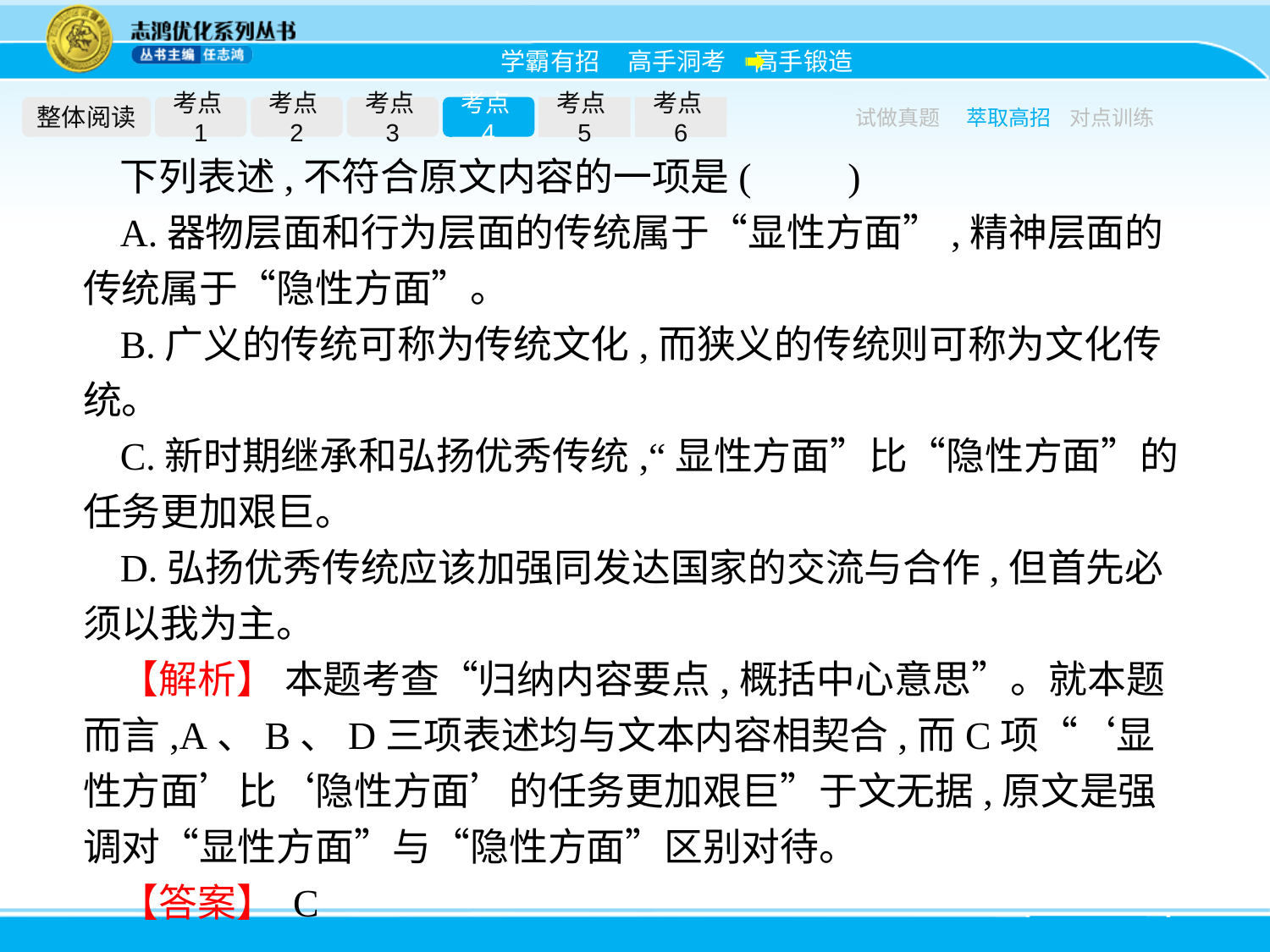

整体阅读
考点1
考点2
考点3
考点4
考点5
考点6
试做真题
萃取高招
对点训练
下列表述,不符合原文内容的一项是(　　)
A.器物层面和行为层面的传统属于“显性方面”,精神层面的传统属于“隐性方面”。
B.广义的传统可称为传统文化,而狭义的传统则可称为文化传统。
C.新时期继承和弘扬优秀传统,“显性方面”比“隐性方面”的任务更加艰巨。
D.弘扬优秀传统应该加强同发达国家的交流与合作,但首先必须以我为主。
【解析】 本题考查“归纳内容要点,概括中心意思”。就本题而言,A、B、D三项表述均与文本内容相契合,而C项“‘显性方面’比‘隐性方面’的任务更加艰巨”于文无据,原文是强调对“显性方面”与“隐性方面”区别对待。
【答案】 C